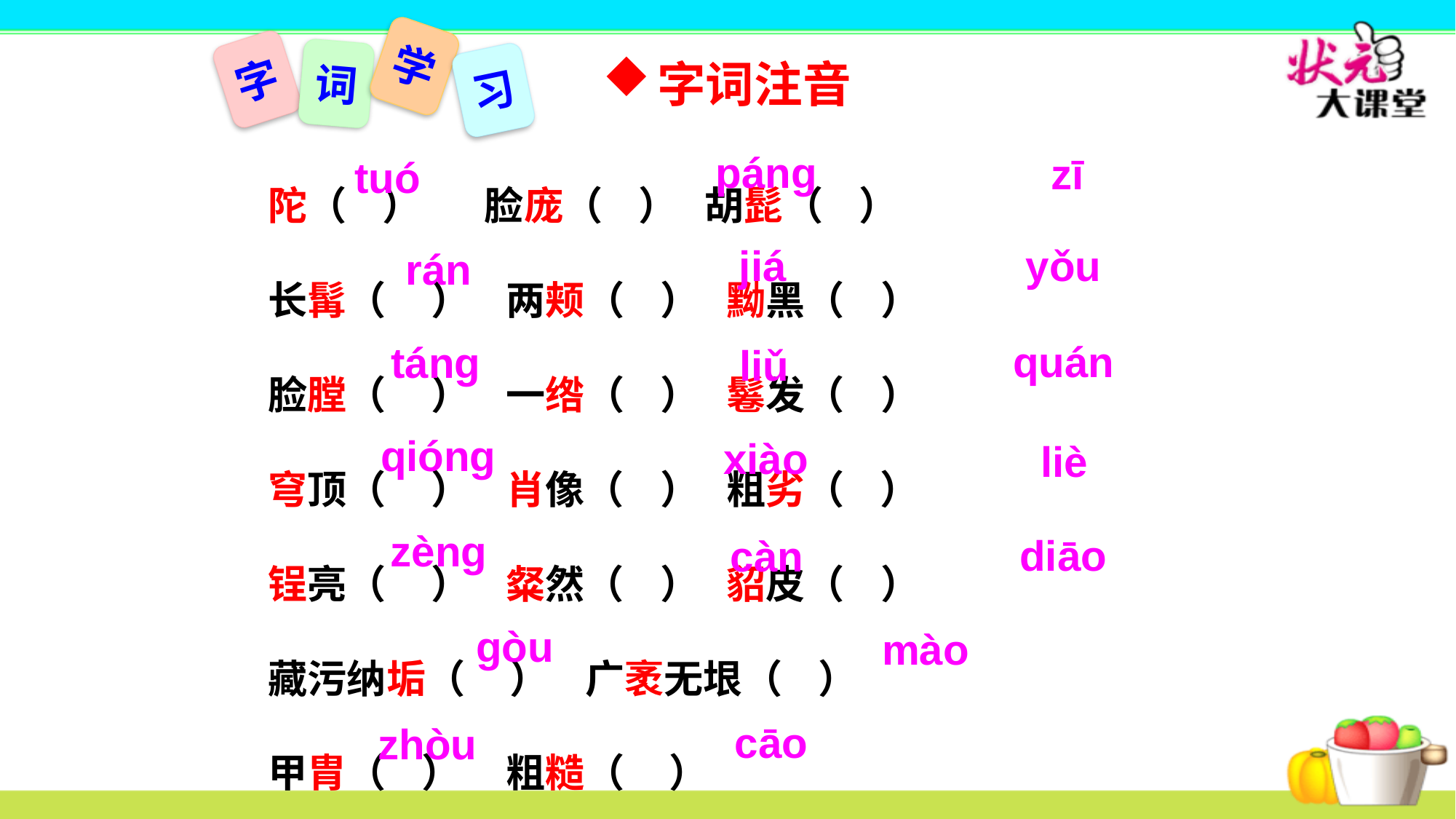

学
字
词
习
字词注音
陀（    ）       脸庞（    ）   胡髭（    ）
长髯（     ）    两颊（    ）   黝黑（    ）
脸膛（     ）    一绺（    ）   鬈发（    ）
穹顶（     ）    肖像（    ）   粗劣（    ）
锃亮（     ）    粲然（    ）   貂皮（    ）
藏污纳垢（     ）    广袤无垠（    ）
甲胄（    ）     粗糙（     ）
pánɡ
zī
tuó
jiá
yǒu
rán
quán
tánɡ
liǔ
qiónɡ
xiào
liè
zènɡ
diāo
càn
ɡòu
mào
cāo
zhòu